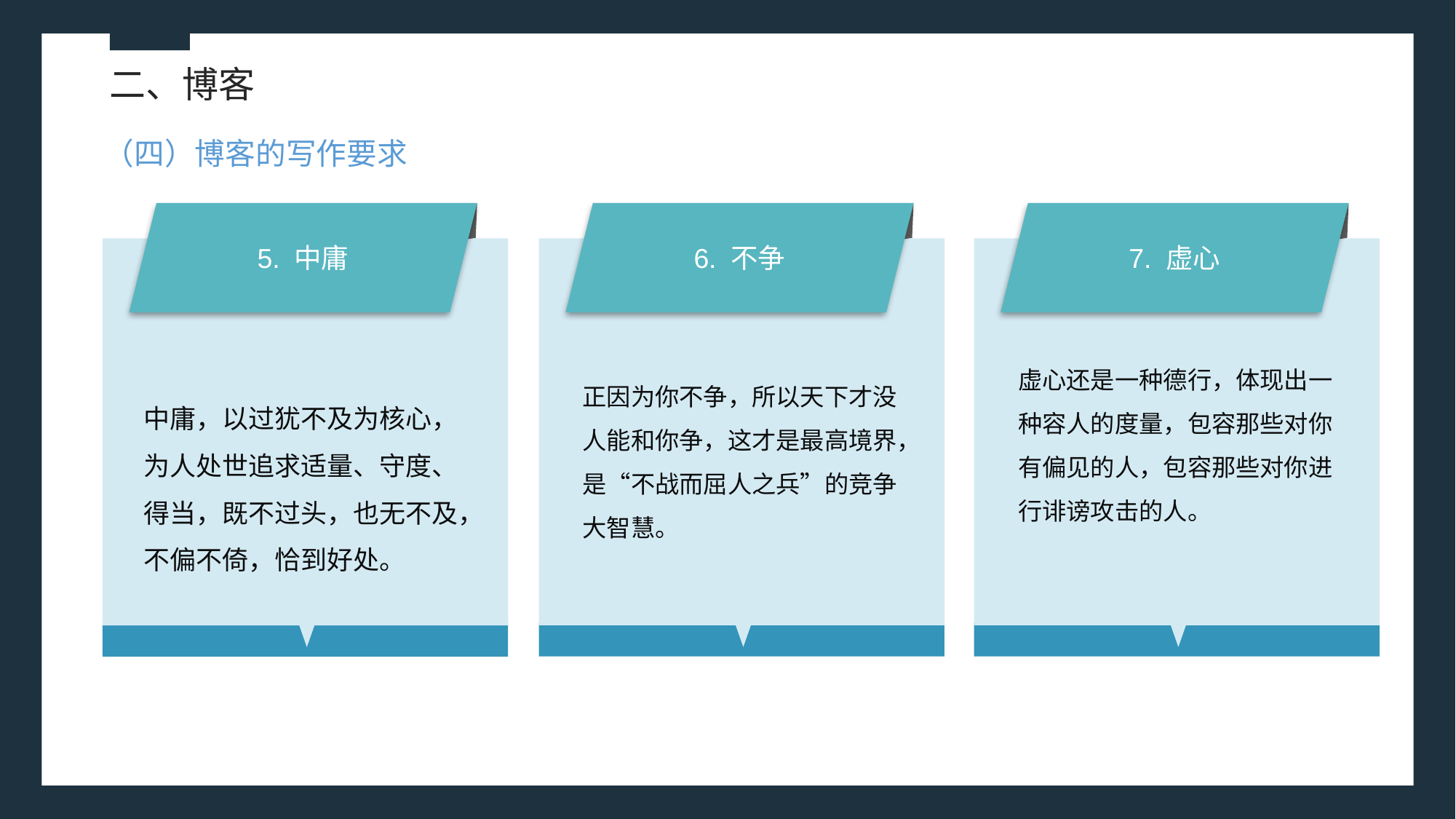

二、博客
（四）博客的写作要求
5. 中庸

6. 不争

7. 虚心

虚心还是一种德行，体现出一种容人的度量，包容那些对你有偏见的人，包容那些对你进行诽谤攻击的人。
正因为你不争，所以天下才没人能和你争，这才是最高境界，是“不战而屈人之兵”的竞争大智慧。
中庸，以过犹不及为核心，为人处世追求适量、守度、得当，既不过头，也无不及，
不偏不倚，恰到好处。